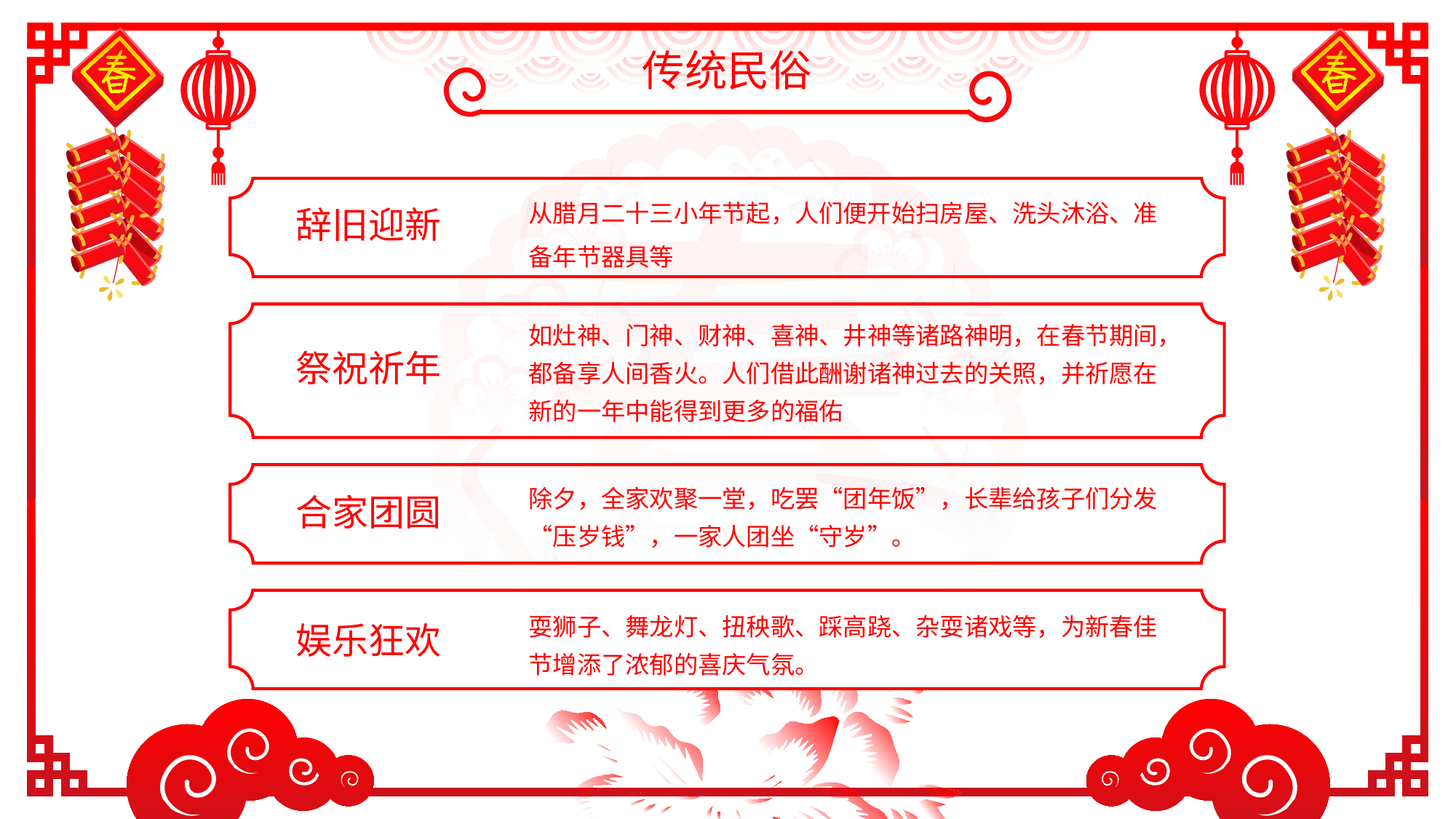

传统民俗
从腊月二十三小年节起，人们便开始扫房屋、洗头沐浴、准备年节器具等
辞旧迎新

如灶神、门神、财神、喜神、井神等诸路神明，在春节期间，都备享人间香火。人们借此酬谢诸神过去的关照，并祈愿在新的一年中能得到更多的福佑
祭祝祈年

除夕，全家欢聚一堂，吃罢“团年饭”，长辈给孩子们分发“压岁钱”，一家人团坐“守岁”。
合家团圆

耍狮子、舞龙灯、扭秧歌、踩高跷、杂耍诸戏等，为新春佳节增添了浓郁的喜庆气氛。
娱乐狂欢